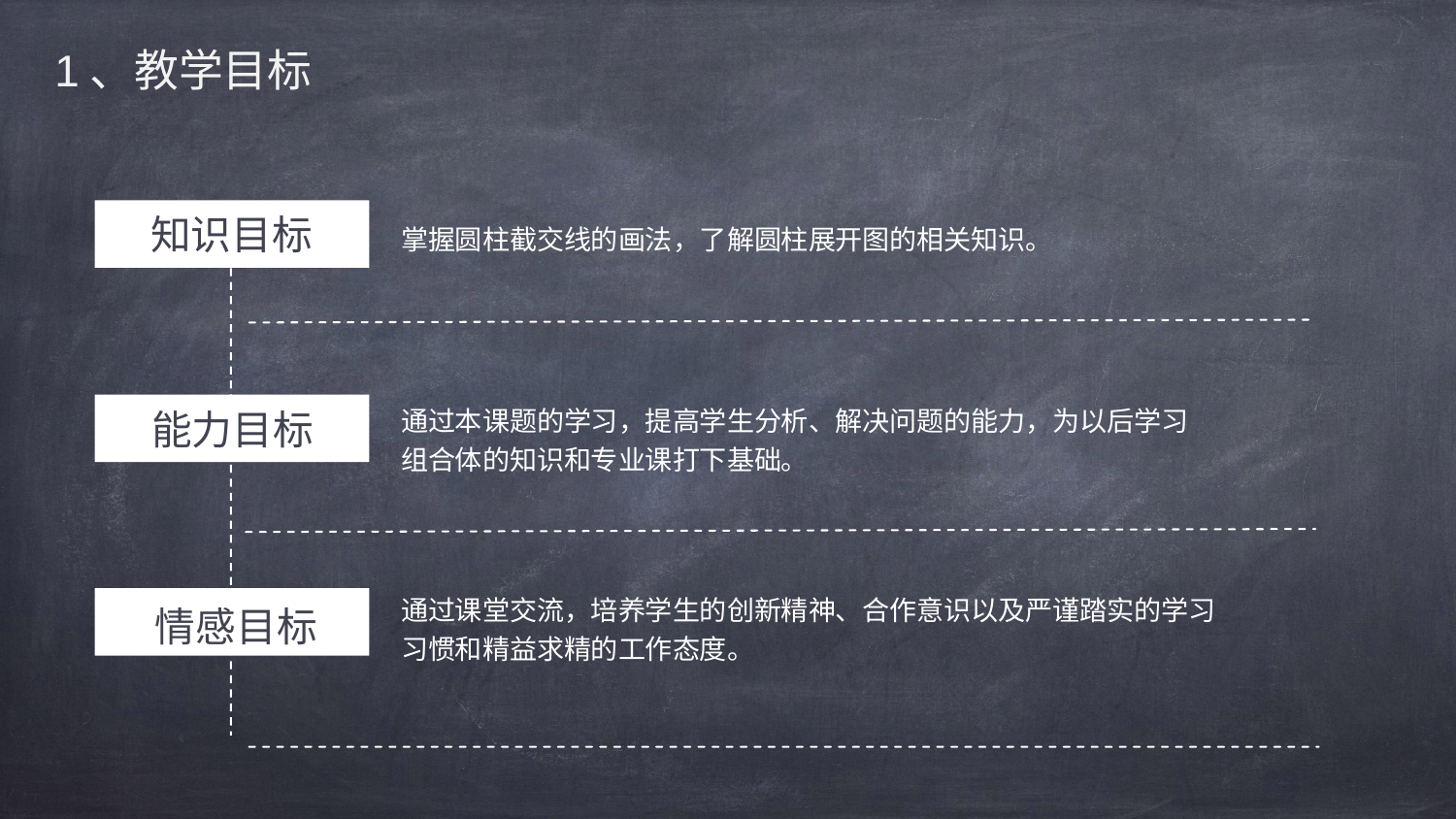

1、教学目标

知识目标
掌握圆柱截交线的画法，了解圆柱展开图的相关知识。

通过本课题的学习，提高学生分析、解决问题的能力，为以后学习组合体的知识和专业课打下基础。

能力目标

通过课堂交流，培养学生的创新精神、合作意识以及严谨踏实的学习习惯和精益求精的工作态度。

情感目标